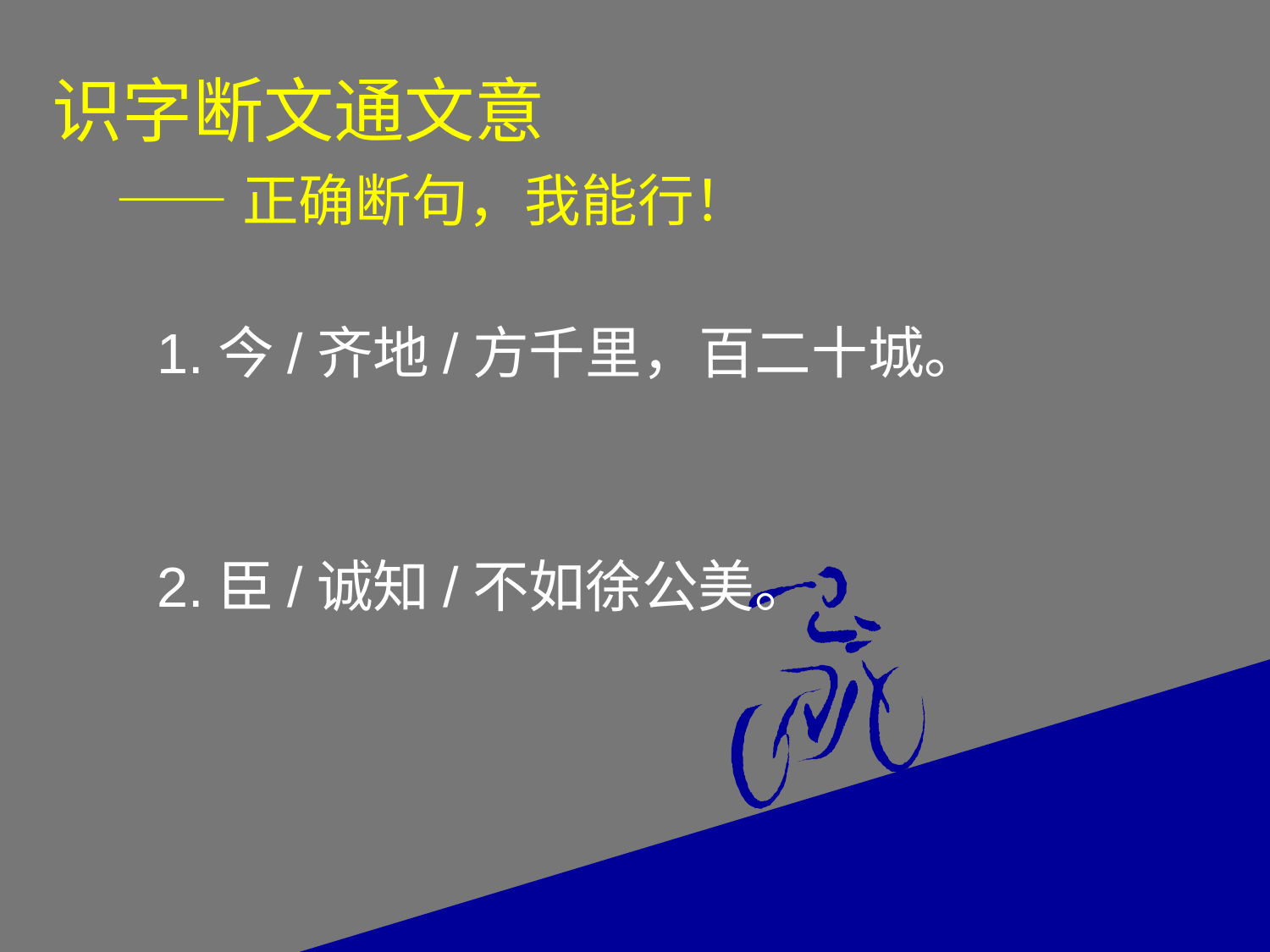

识字断文通文意
    ——正确断句，我能行！
1.今/齐地/方千里，百二十城。
2.臣/诚知/不如徐公美。